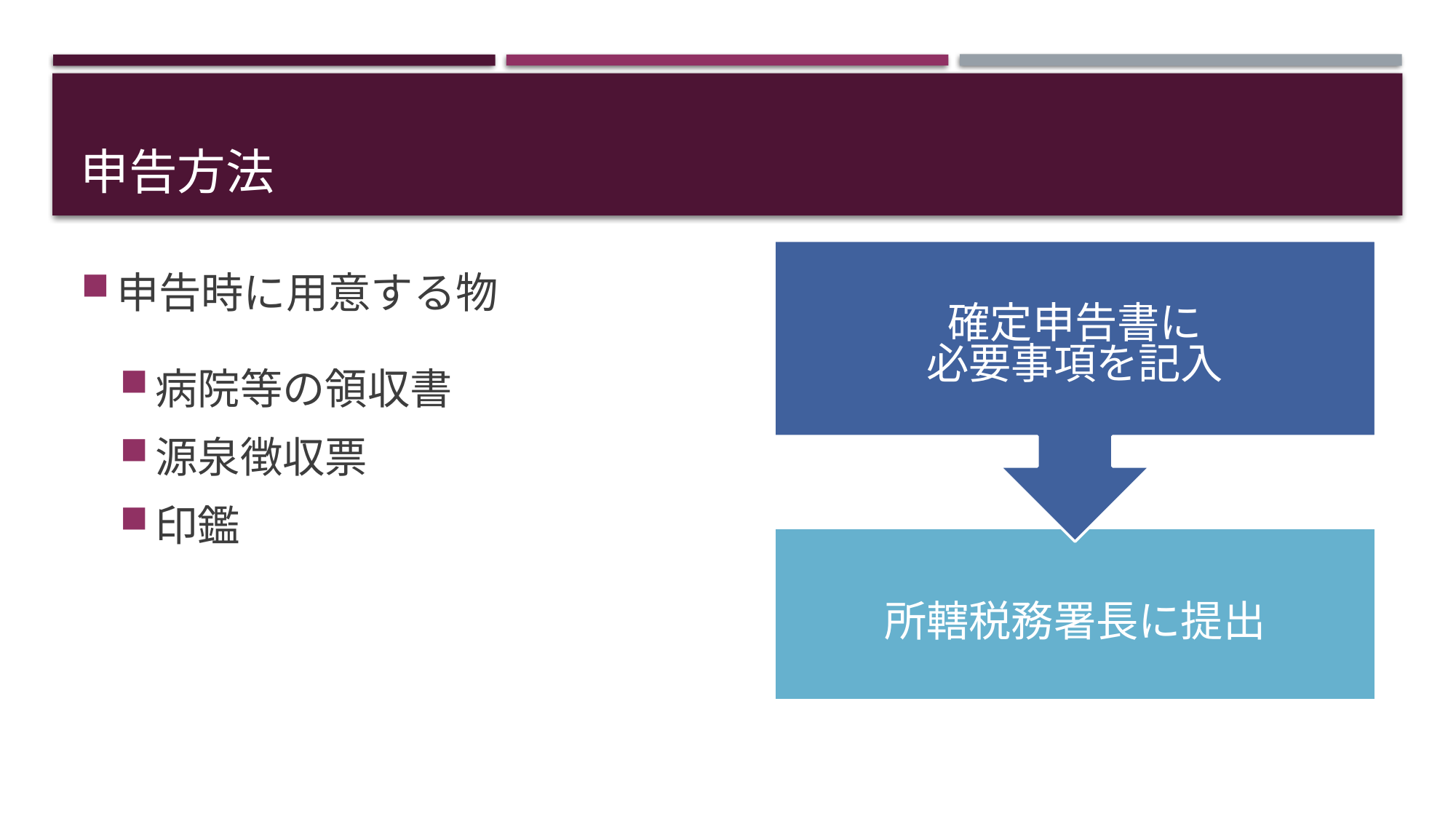

# 申告方法
確定申告書に
必要事項を記入
申告時に用意する物
病院等の領収書
源泉徴収票
印鑑
所轄税務署長に提出